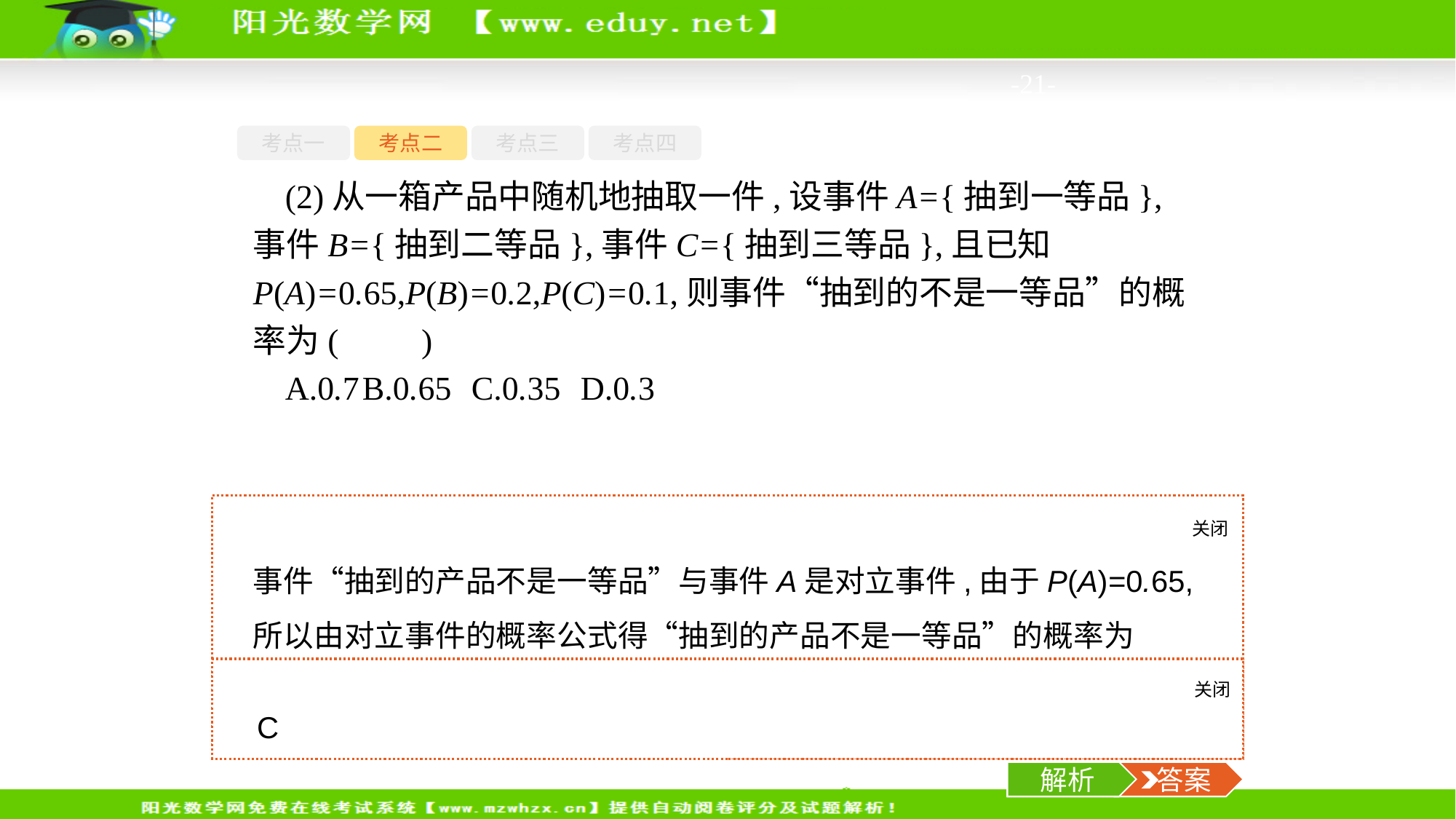

-21-
考点一
考点二
考点三
考点四
(2)从一箱产品中随机地抽取一件,设事件A={抽到一等品},事件B={抽到二等品},事件C={抽到三等品},且已知P(A)=0.65,P(B)=0.2,P(C)=0.1,则事件“抽到的不是一等品”的概率为(　　)
A.0.7	B.0.65	C.0.35	D.0.3

关闭
解析

事件“抽到的产品不是一等品”与事件A是对立事件,由于P(A)=0.65,所以由对立事件的概率公式得“抽到的产品不是一等品”的概率为P=1-P(A)=1-0.65=0.35.

关闭
解析
  答案

C
解析
  答案